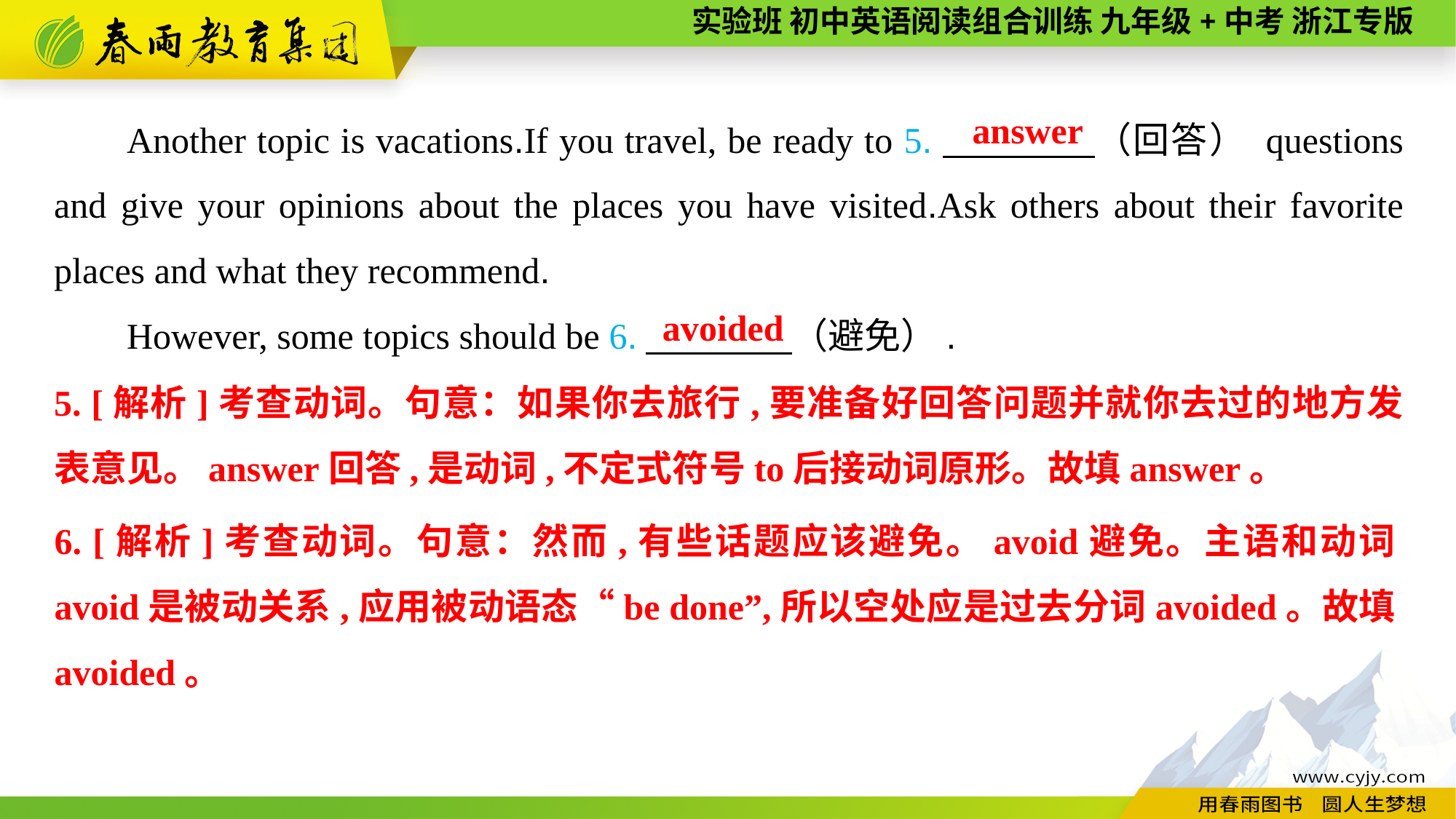

Another topic is vacations.If you travel, be ready to 5.　　　　（回答） questions and give your opinions about the places you have visited.Ask others about their favorite places and what they recommend.
However, some topics should be 6.　　　　（避免）.
answer
avoided
5. [解析]考查动词。句意：如果你去旅行,要准备好回答问题并就你去过的地方发表意见。answer回答,是动词,不定式符号to后接动词原形。故填answer。
6. [解析]考查动词。句意：然而,有些话题应该避免。avoid避免。主语和动词avoid是被动关系,应用被动语态“be done”,所以空处应是过去分词avoided。故填avoided。